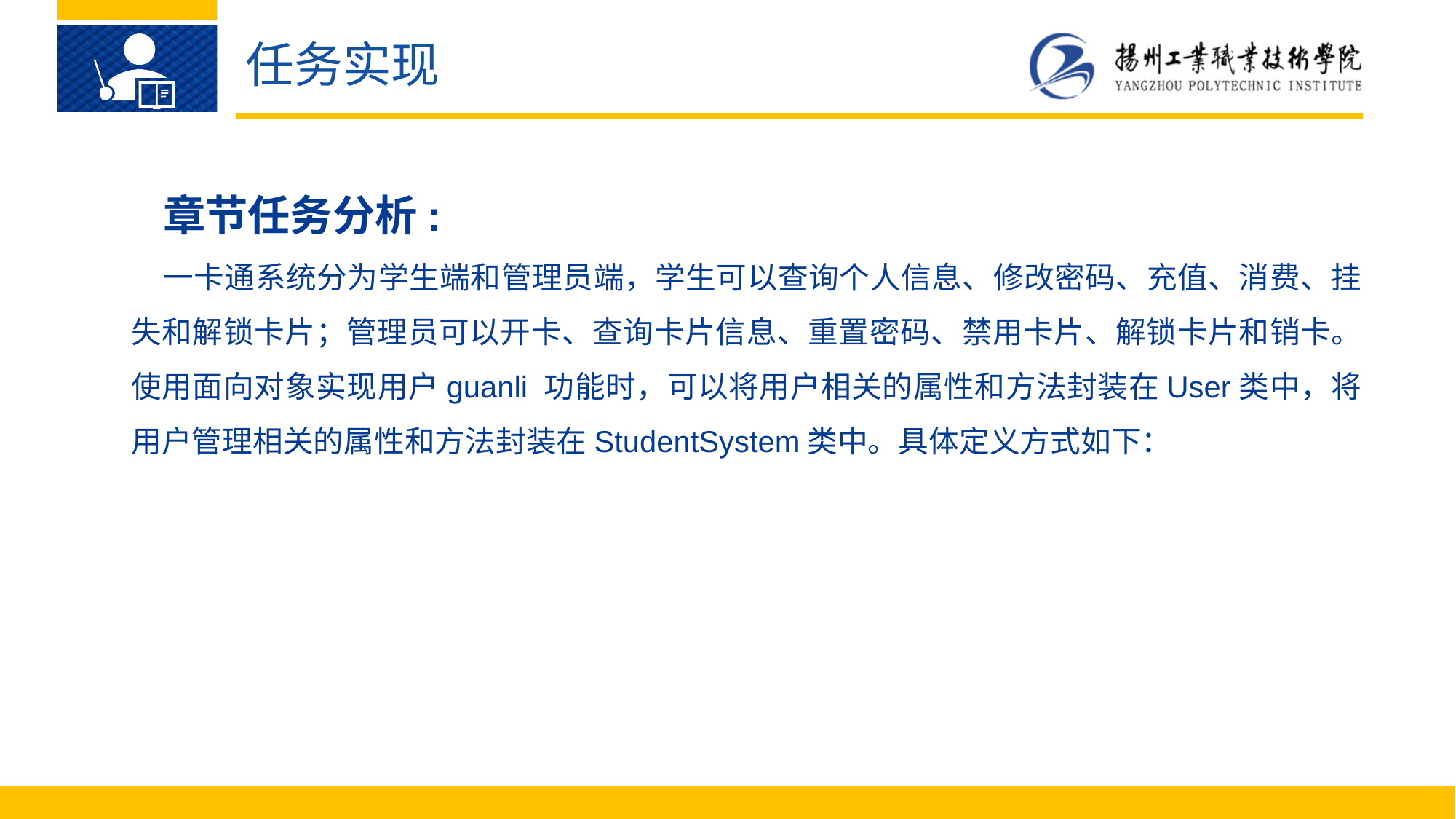

任务实现
章节任务分析:
一卡通系统分为学生端和管理员端，学生可以查询个人信息、修改密码、充值、消费、挂失和解锁卡片；管理员可以开卡、查询卡片信息、重置密码、禁用卡片、解锁卡片和销卡。使用面向对象实现用户guanli 功能时，可以将用户相关的属性和方法封装在User类中，将用户管理相关的属性和方法封装在StudentSystem类中。具体定义方式如下：